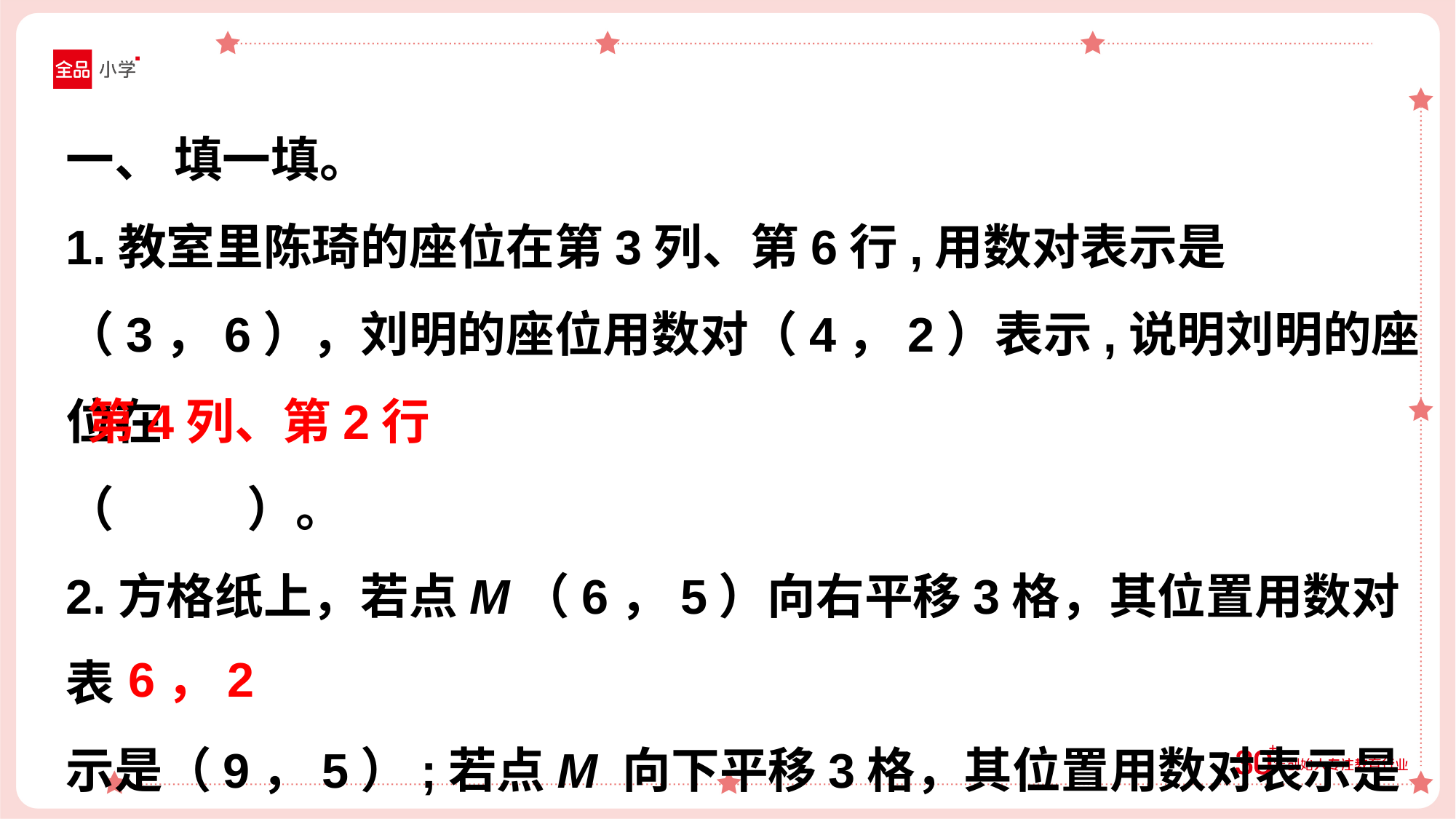

一、 填一填。
1.教室里陈琦的座位在第3列、第6行,用数对表示是（3，6），刘明的座位用数对（4，2）表示,说明刘明的座位在
（            ）。
2.方格纸上，若点M（6，5）向右平移3格，其位置用数对表
示是（9，5）;若点M 向下平移3格，其位置用数对表示是
（     ）。

 第4列、第2行
6，2